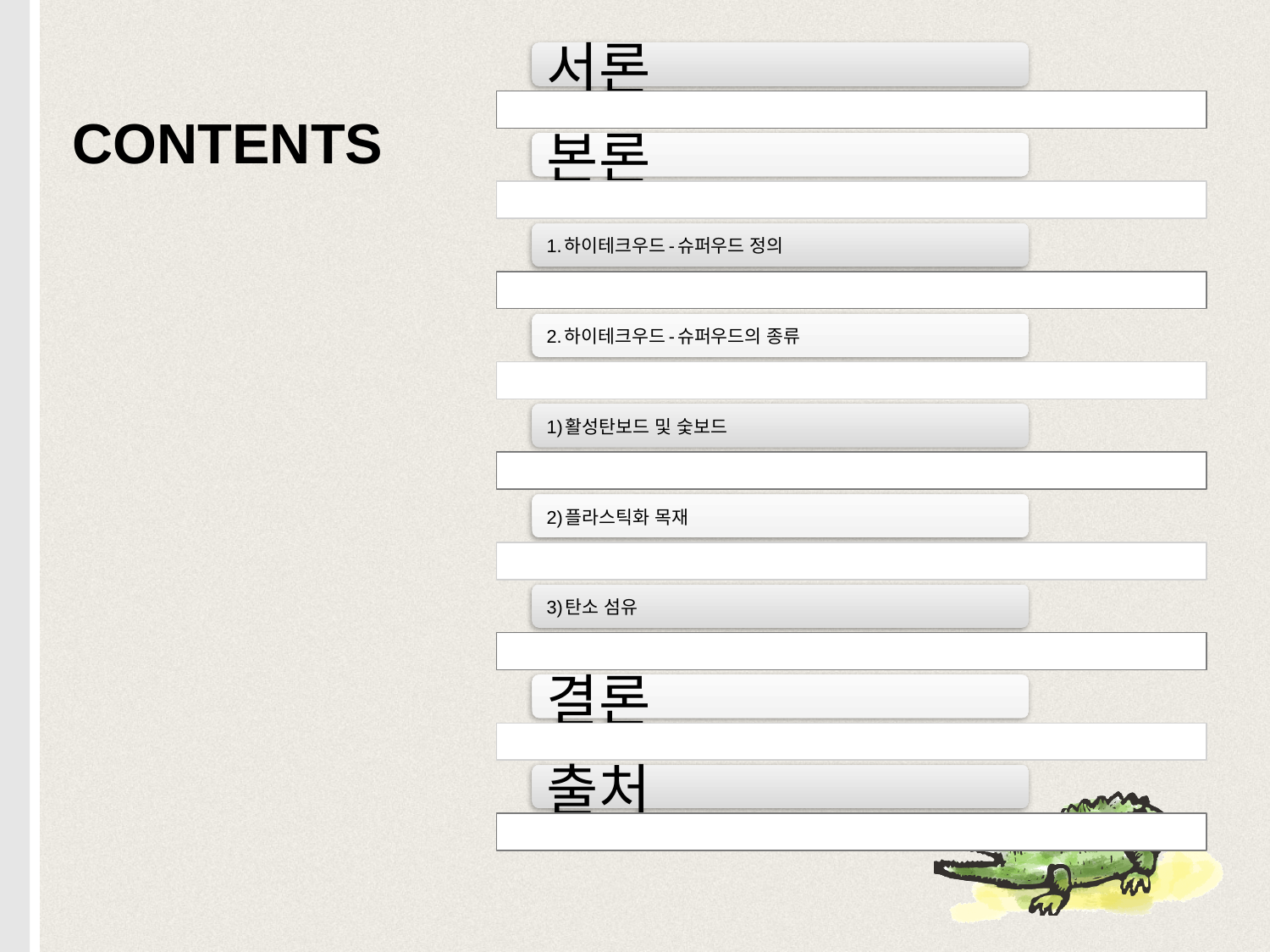

# CONTENTS
1)활성탄보드 및 숯보드
2)플라스틱화 목재
1.하이테크우드-슈퍼우드 정의
2.하이테크우드-슈퍼우드의 종류
본론
서론
3)탄소 섬유
결론
출처